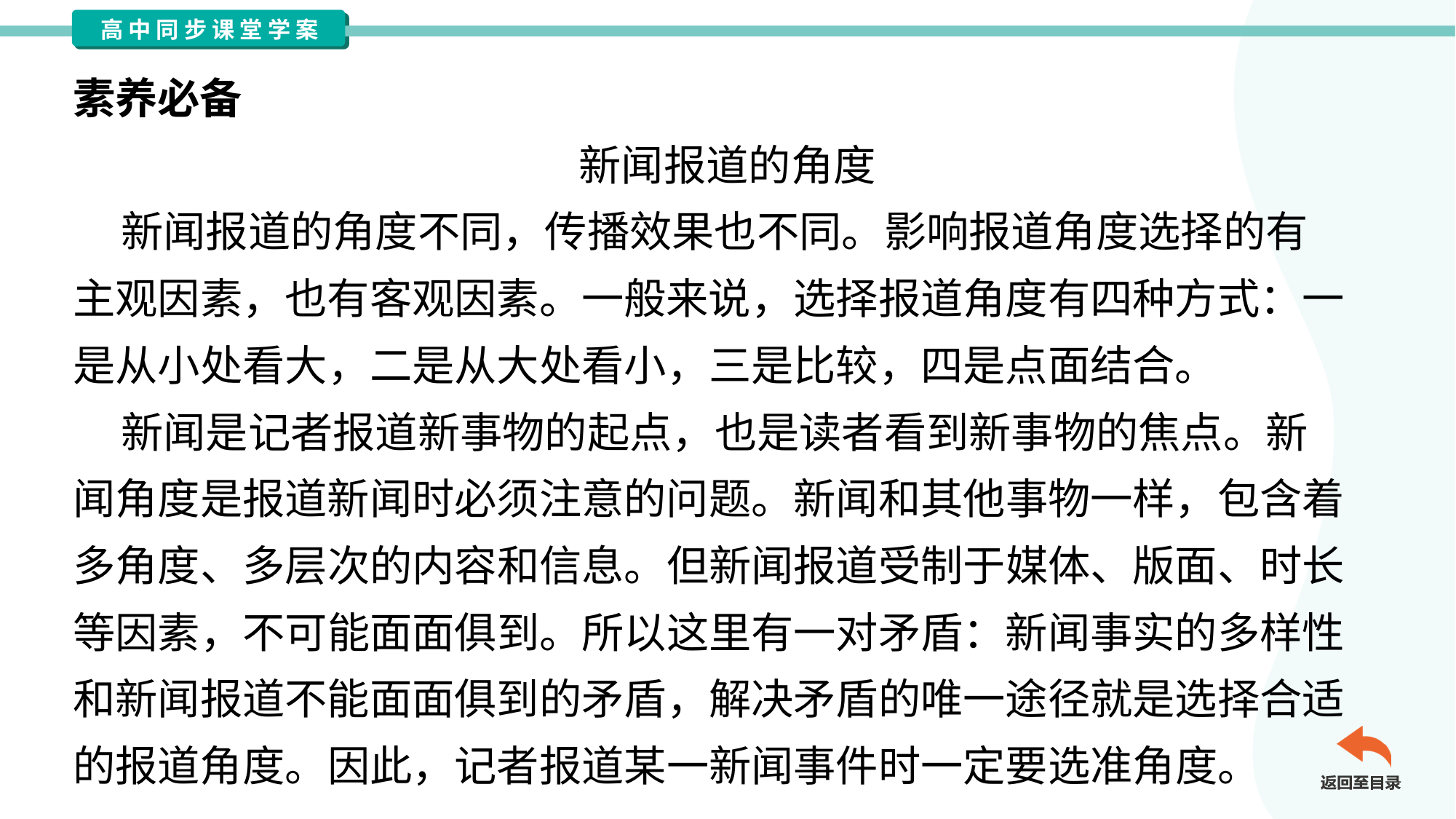

素养必备
新闻报道的角度
    新闻报道的角度不同，传播效果也不同。影响报道角度选择的有
主观因素，也有客观因素。一般来说，选择报道角度有四种方式：一
是从小处看大，二是从大处看小，三是比较，四是点面结合。
    新闻是记者报道新事物的起点，也是读者看到新事物的焦点。新
闻角度是报道新闻时必须注意的问题。新闻和其他事物一样，包含着
多角度、多层次的内容和信息。但新闻报道受制于媒体、版面、时长
等因素，不可能面面俱到。所以这里有一对矛盾：新闻事实的多样性
和新闻报道不能面面俱到的矛盾，解决矛盾的唯一途径就是选择合适
的报道角度。因此，记者报道某一新闻事件时一定要选准角度。